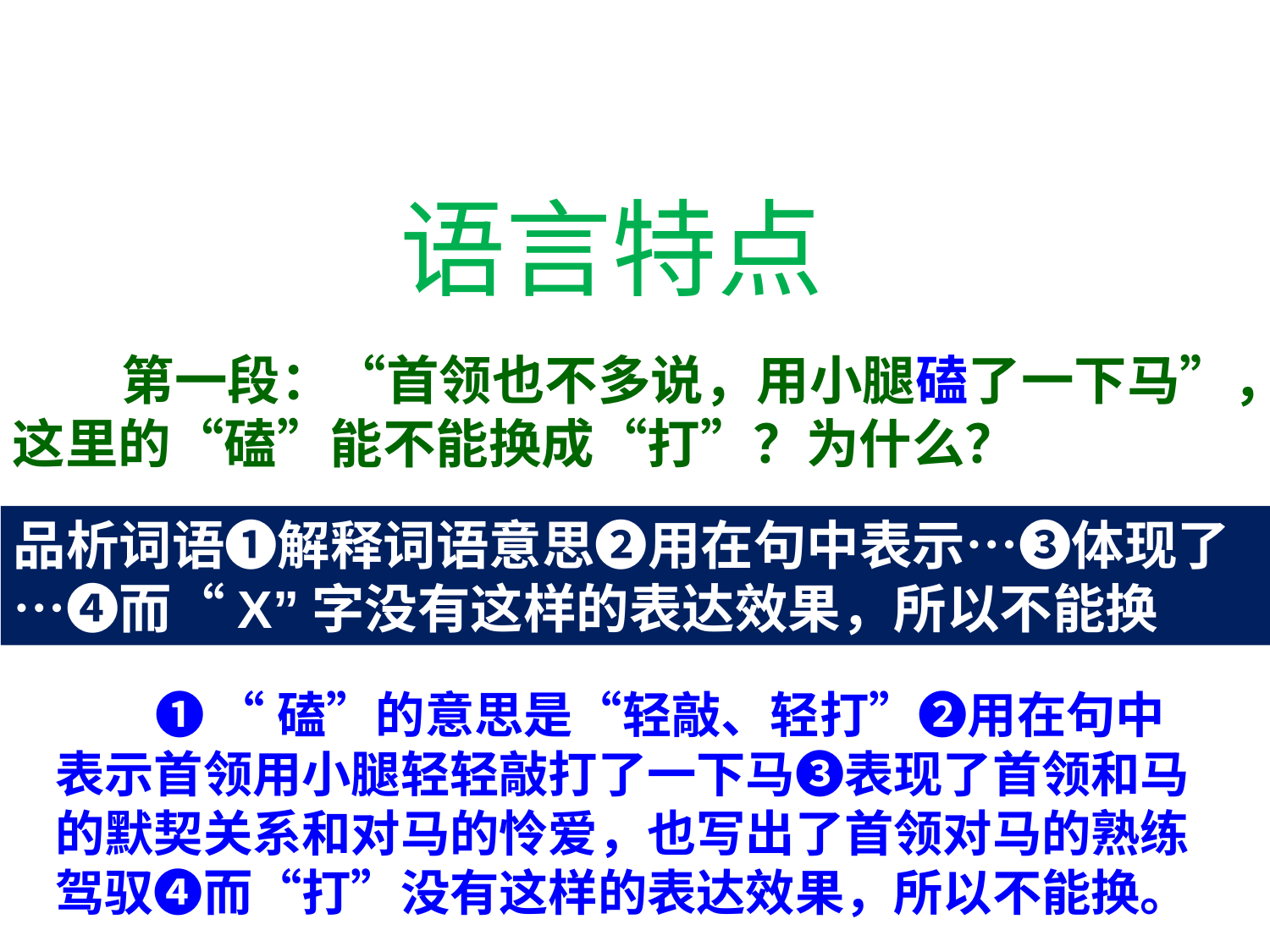

语言特点
        第一段：“首领也不多说，用小腿磕了一下马”，这里的“磕”能不能换成“打”？为什么？
品析词语❶解释词语意思❷用在句中表示…❸体现了…❹而“X”字没有这样的表达效果，所以不能换
❶ “磕”的意思是“轻敲、轻打”❷用在句中表示首领用小腿轻轻敲打了一下马❸表现了首领和马的默契关系和对马的怜爱，也写出了首领对马的熟练驾驭❹而“打”没有这样的表达效果，所以不能换。